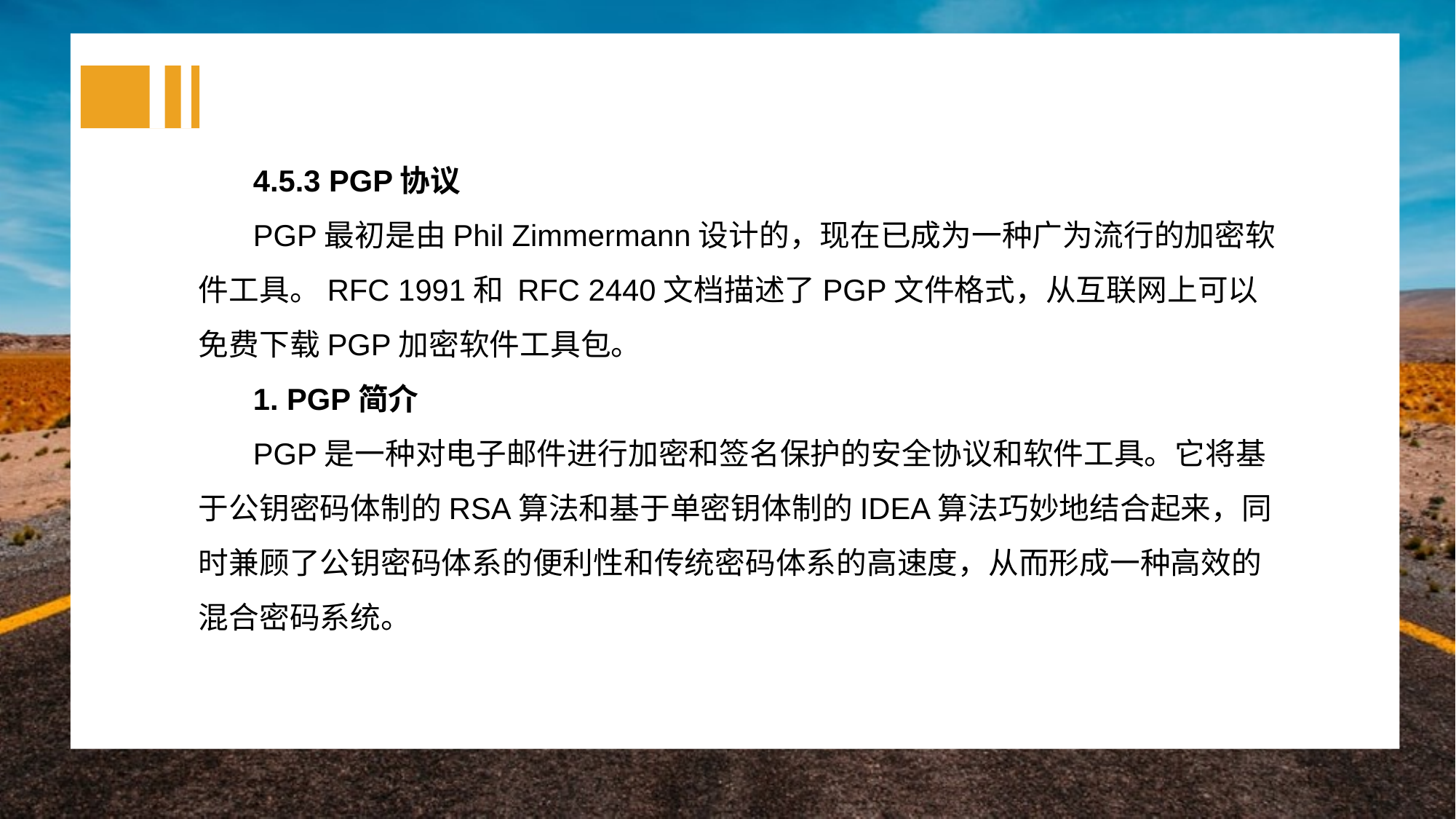

4.5.3 PGP协议
PGP最初是由Phil Zimmermann设计的，现在已成为一种广为流行的加密软件工具。RFC 1991和 RFC 2440文档描述了PGP文件格式，从互联网上可以免费下载PGP加密软件工具包。
1. PGP简介
PGP是一种对电子邮件进行加密和签名保护的安全协议和软件工具。它将基于公钥密码体制的RSA算法和基于单密钥体制的IDEA算法巧妙地结合起来，同时兼顾了公钥密码体系的便利性和传统密码体系的高速度，从而形成一种高效的混合密码系统。